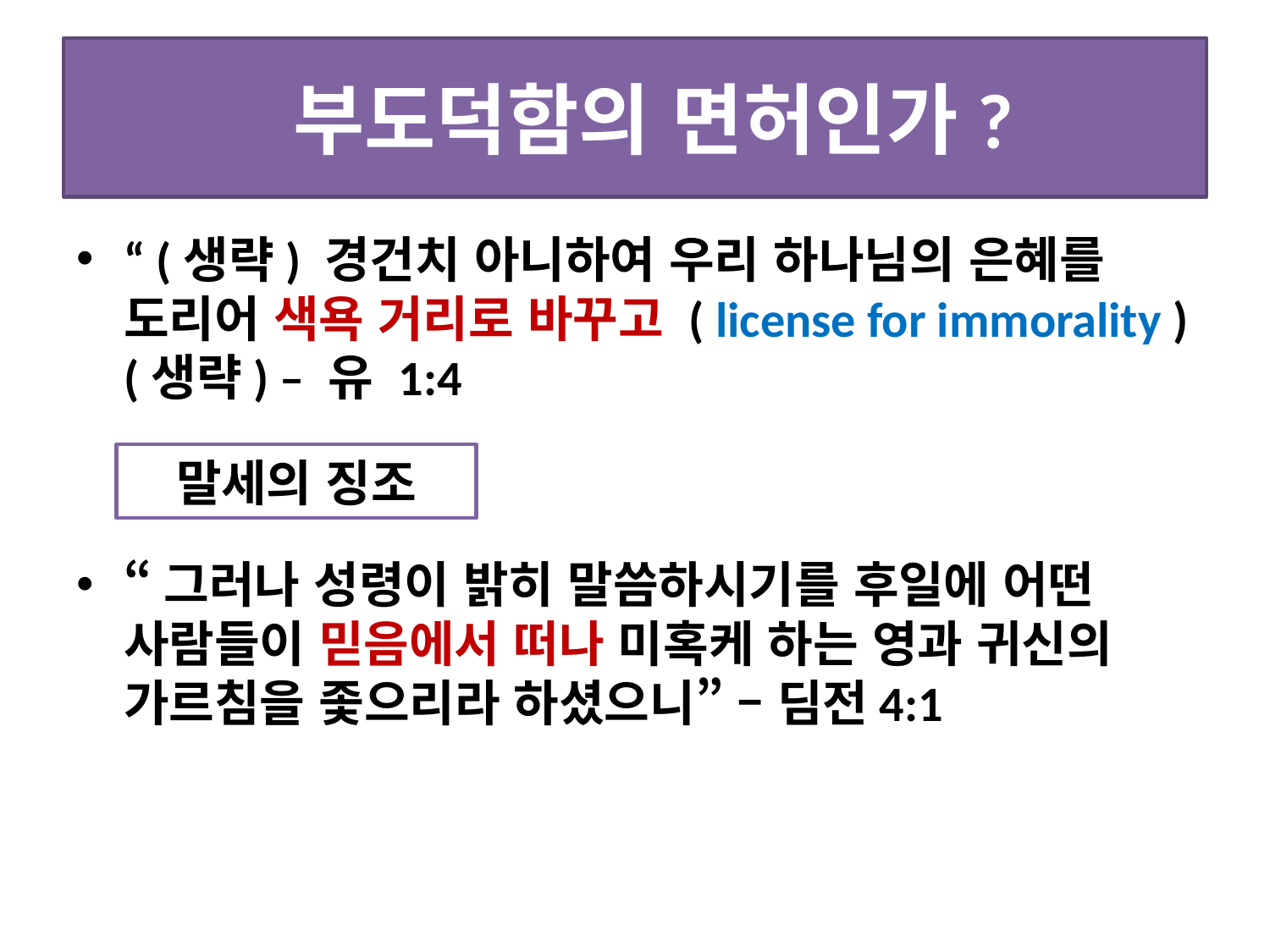

# 부도덕함의 면허인가?
“ (생략) 경건치 아니하여 우리 하나님의 은혜를 도리어 색욕 거리로 바꾸고 ( license for immorality ) (생략) – 유 1:4

“그러나 성령이 밝히 말씀하시기를 후일에 어떤 사람들이 믿음에서 떠나 미혹케 하는 영과 귀신의 가르침을 좇으리라 하셨으니” – 딤전4:1
말세의 징조